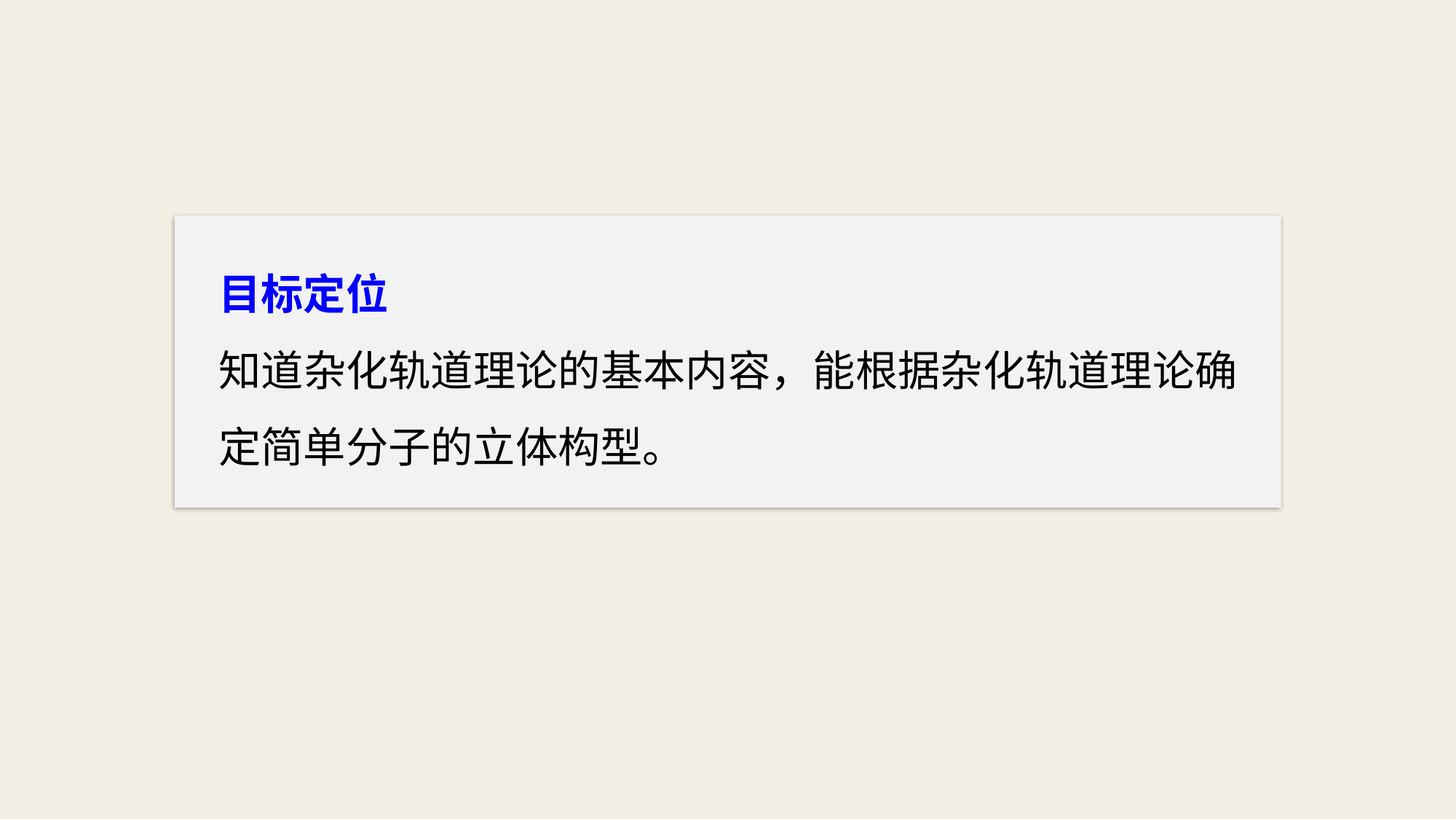

目标定位
知道杂化轨道理论的基本内容，能根据杂化轨道理论确定简单分子的立体构型。